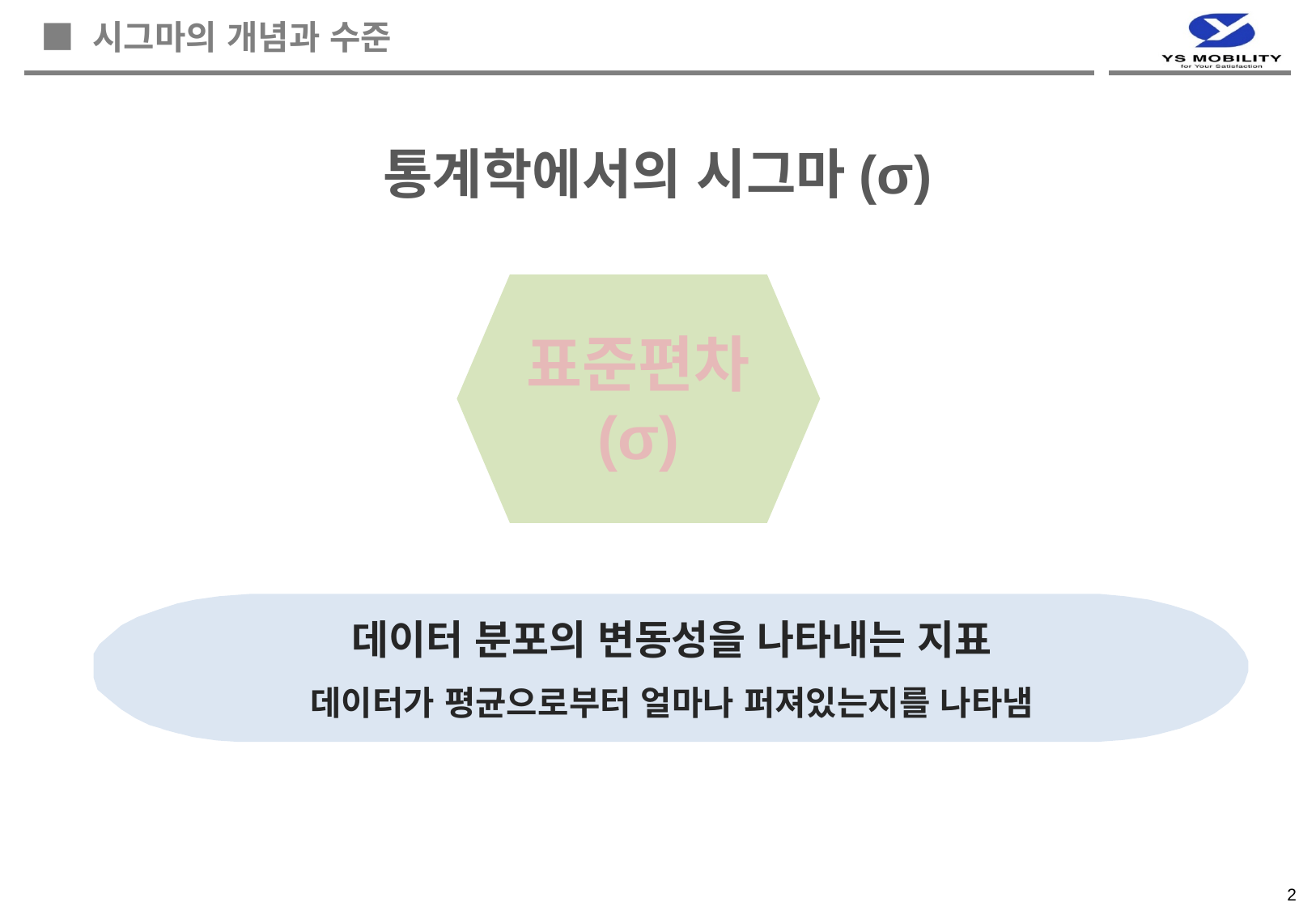

■ 시그마의 개념과 수준
통계학에서의 시그마(σ)
표준편차
(σ)
데이터 분포의 변동성을 나타내는 지표

데이터가 평균으로부터 얼마나 퍼져있는지를 나타냄